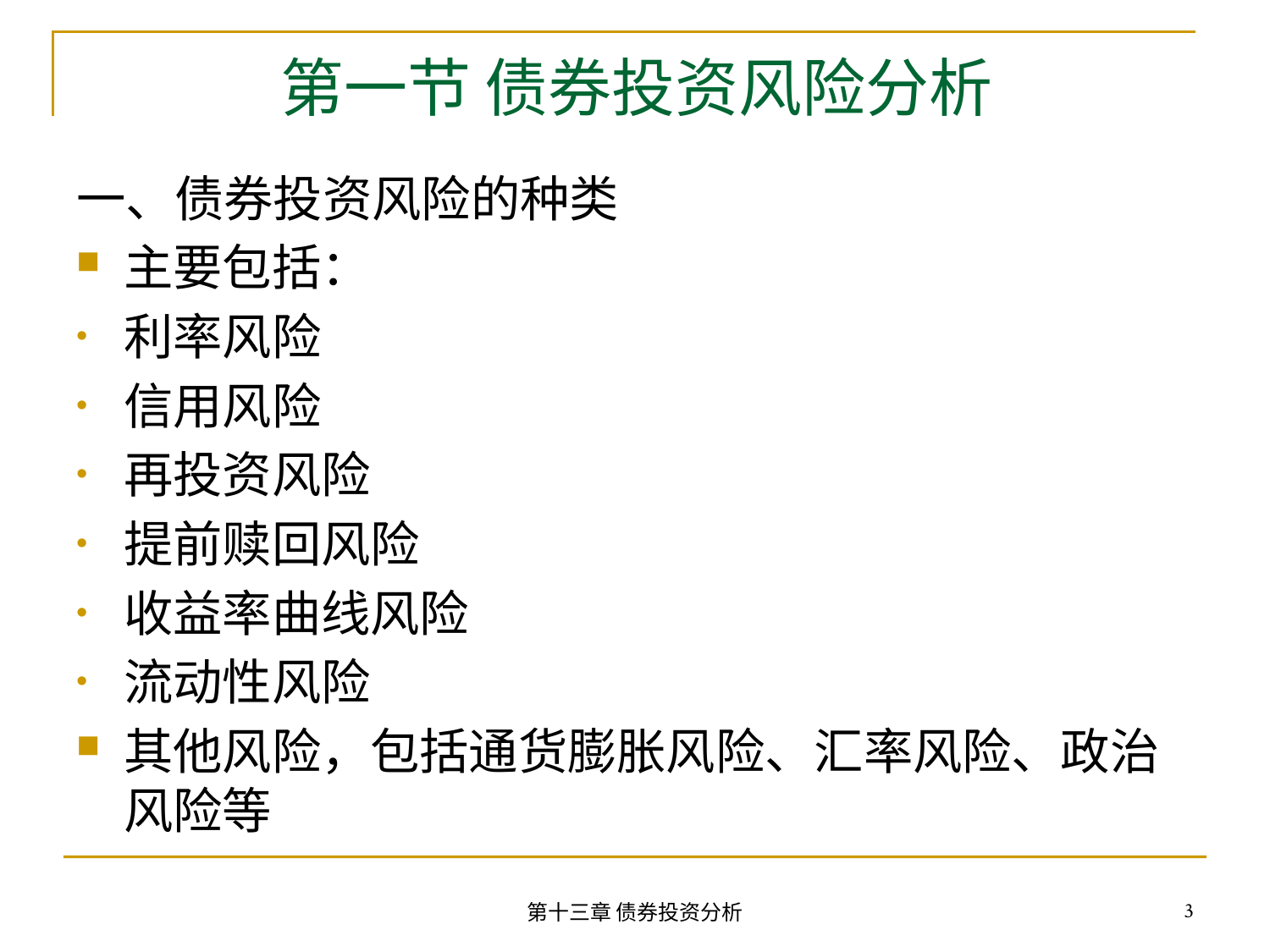

# 第一节 债券投资风险分析
一、债券投资风险的种类
主要包括：
利率风险
信用风险
再投资风险
提前赎回风险
收益率曲线风险
流动性风险
其他风险，包括通货膨胀风险、汇率风险、政治风险等
3
第十三章 债券投资分析